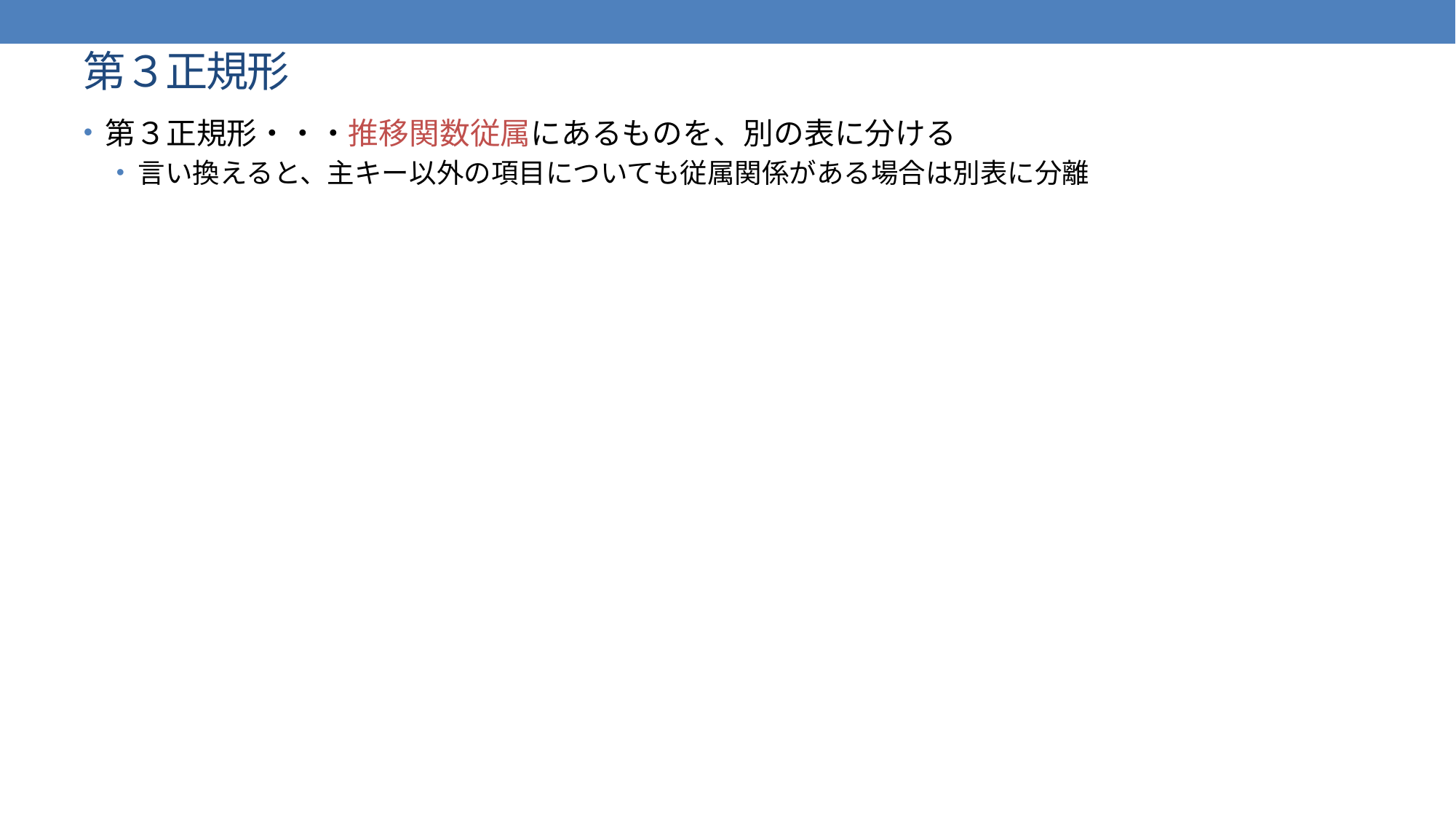

# 第３正規形
第３正規形・・・推移関数従属にあるものを、別の表に分ける
言い換えると、主キー以外の項目についても従属関係がある場合は別表に分離